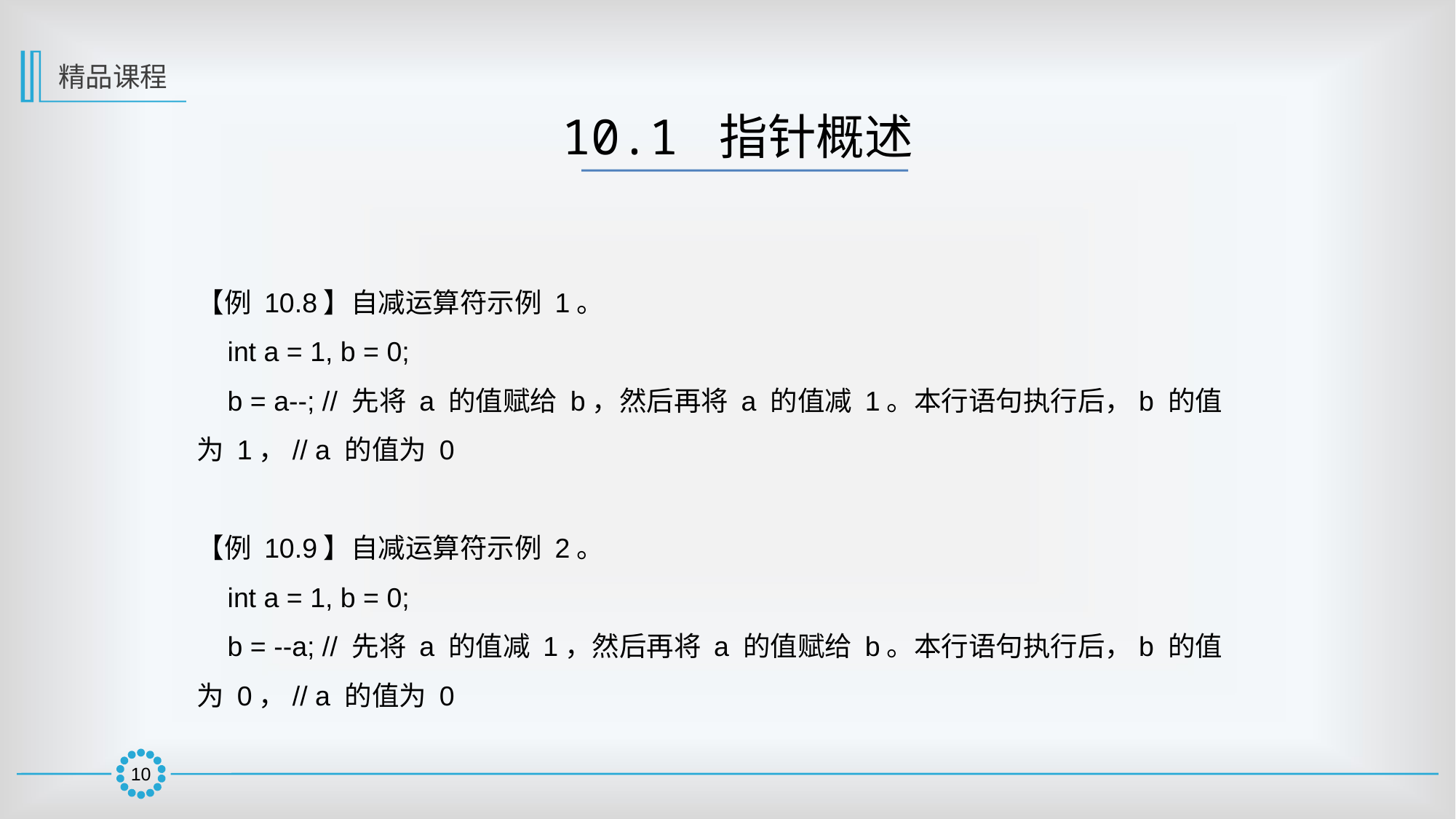

精品课程
10.1 指针概述

【例 10.8】自减运算符示例 1。
    int a = 1, b = 0;
    b = a--; // 先将 a 的值赋给 b，然后再将 a 的值减 1。本行语句执行后，b 的值为 1，// a 的值为 0

【例 10.9】自减运算符示例 2。
    int a = 1, b = 0;
    b = --a; // 先将 a 的值减 1，然后再将 a 的值赋给 b。本行语句执行后，b 的值为 0，// a 的值为 0

10